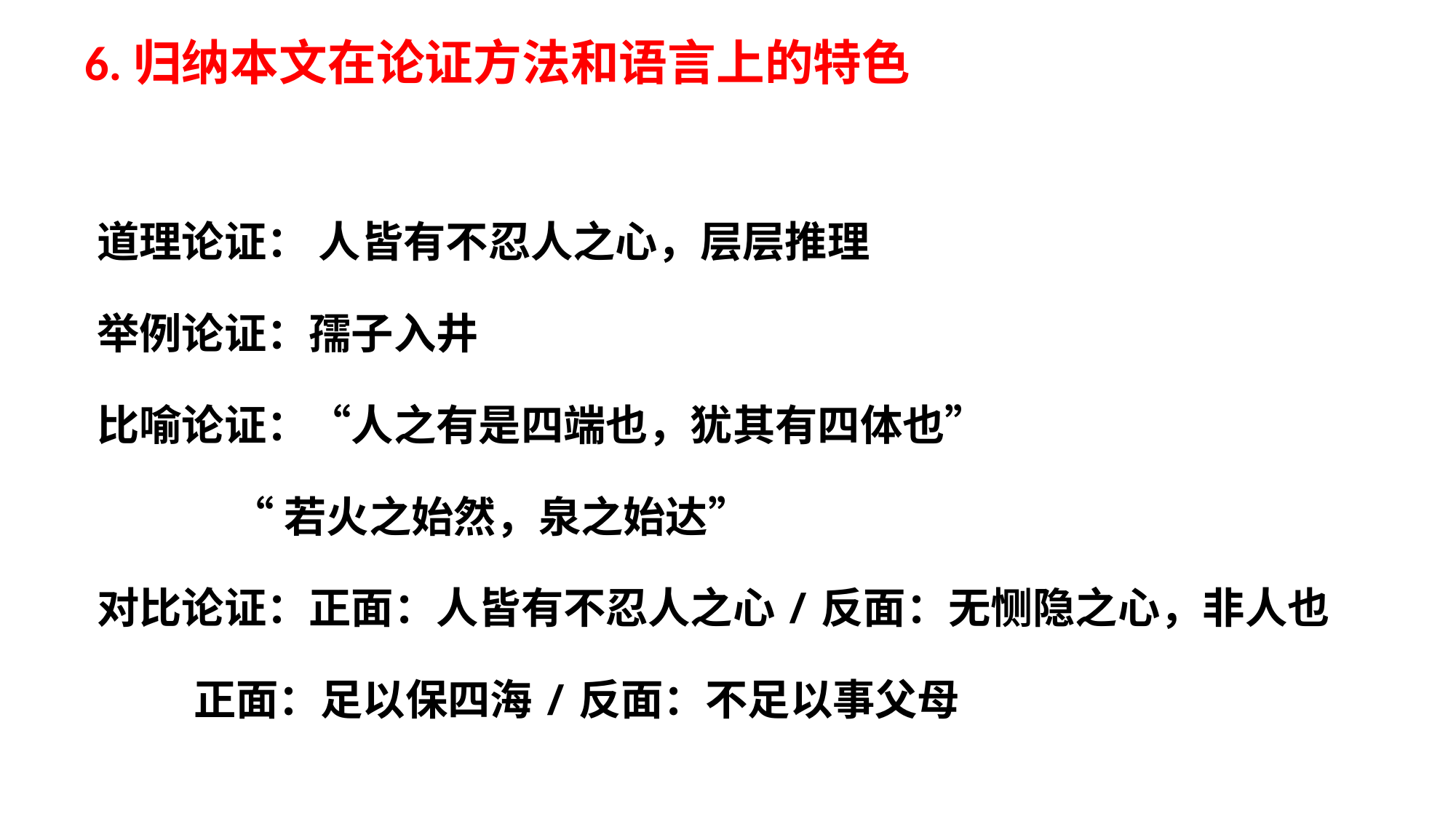

6.归纳本文在论证方法和语言上的特色
 道理论证： 人皆有不忍人之心，层层推理
 举例论证：孺子入井
 比喻论证：“人之有是四端也，犹其有四体也”
                “若火之始然，泉之始达”
 对比论证：正面：人皆有不忍人之心/反面：无恻隐之心，非人也
           正面：足以保四海/反面：不足以事父母